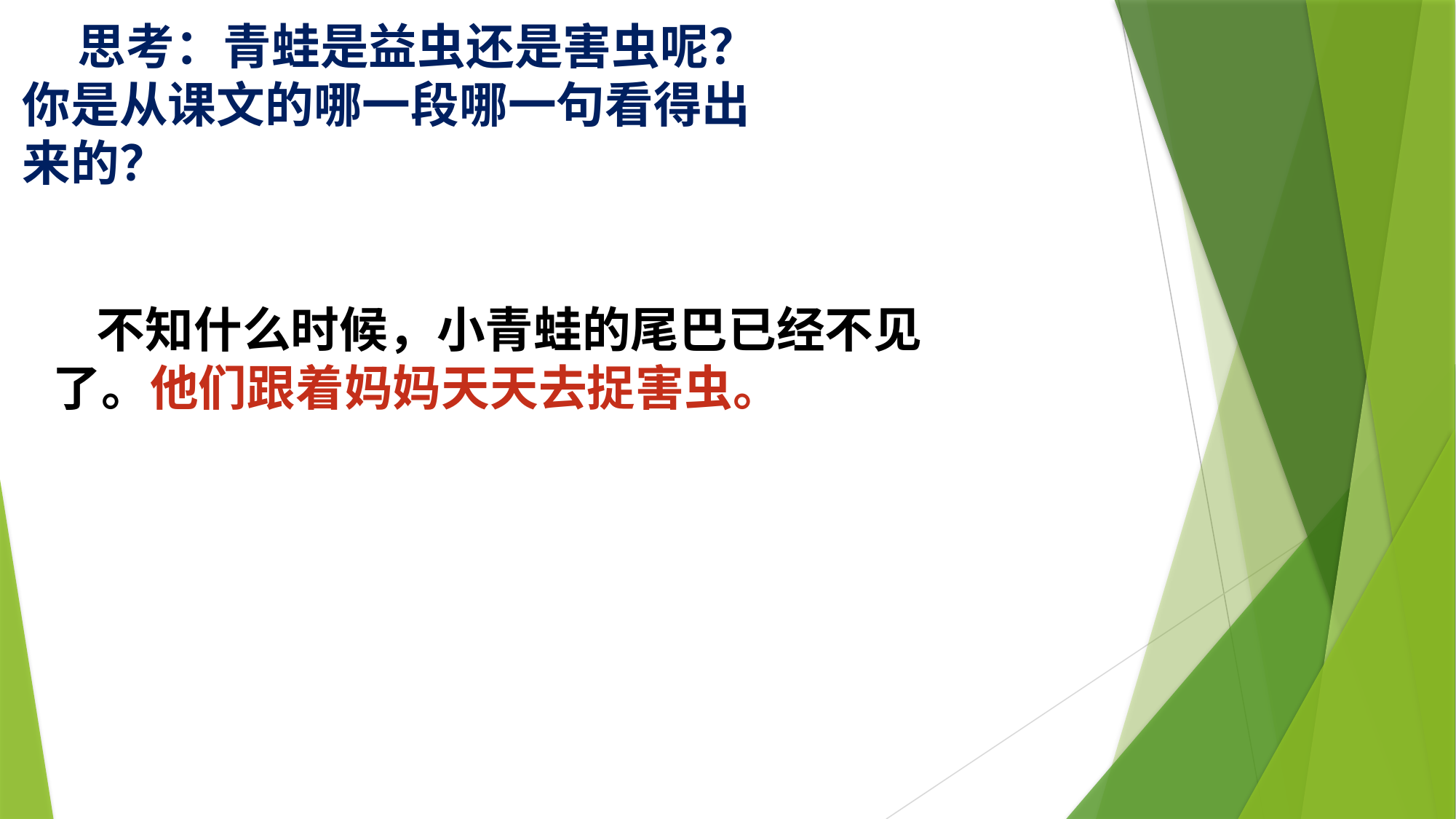

思考：青蛙是益虫还是害虫呢？你是从课文的哪一段哪一句看得出来的？
      不知什么时候，小青蛙的尾巴已经不见了。他们跟着妈妈天天去捉害虫。